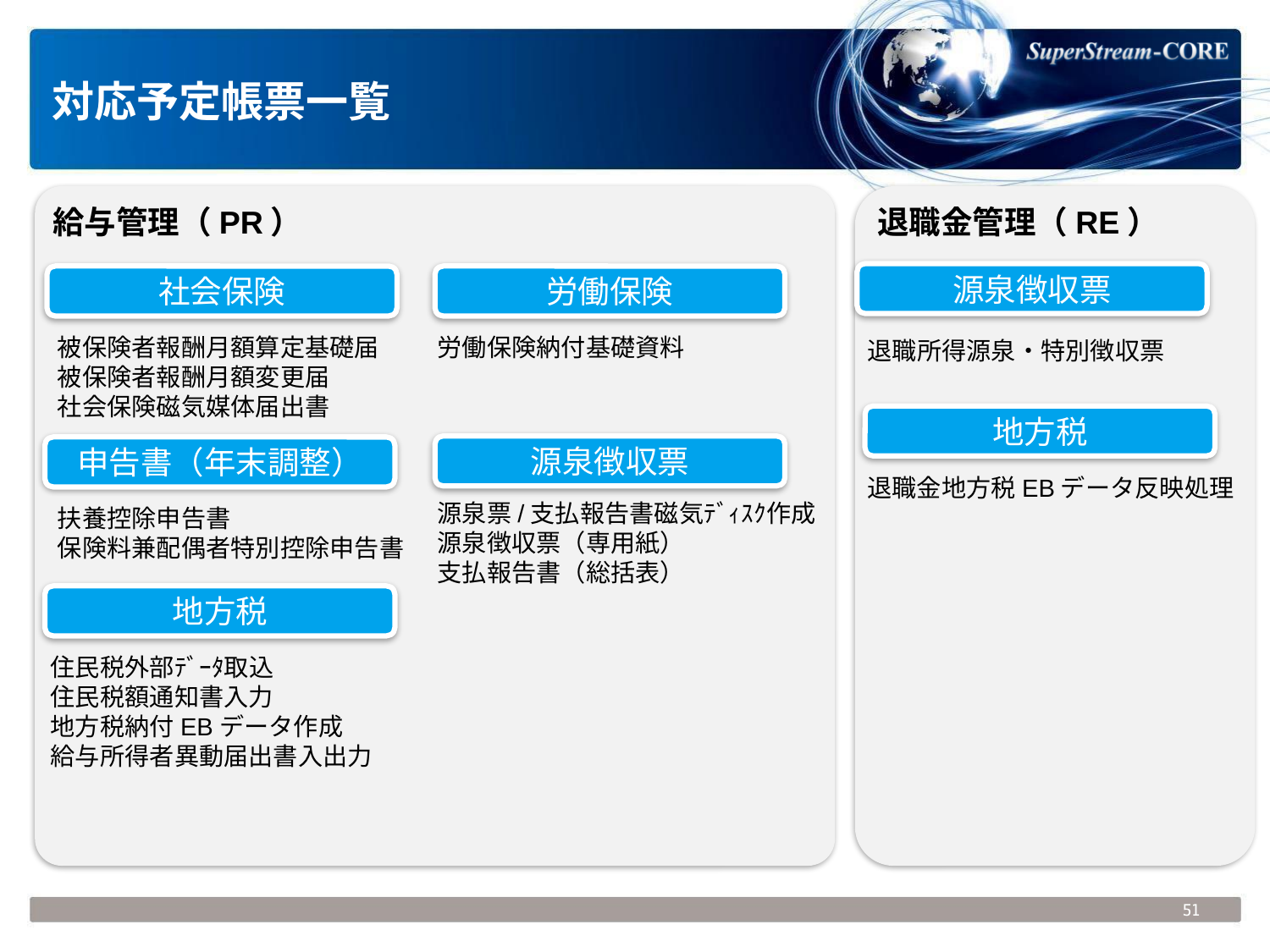

対応予定帳票一覧

退職金管理（RE）
給与管理（PR）
源泉徴収票
社会保険
労働保険
退職所得源泉・特別徴収票
被保険者報酬月額算定基礎届
被保険者報酬月額変更届
社会保険磁気媒体届出書
労働保険納付基礎資料
地方税
源泉徴収票
申告書（年末調整）
退職金地方税EBデータ反映処理

源泉票/支払報告書磁気ﾃﾞｨｽｸ作成
源泉徴収票（専用紙）
支払報告書（総括表）
扶養控除申告書
保険料兼配偶者特別控除申告書

地方税

住民税外部ﾃﾞｰﾀ取込
住民税額通知書入力
地方税納付EBデータ作成
給与所得者異動届出書入出力
51